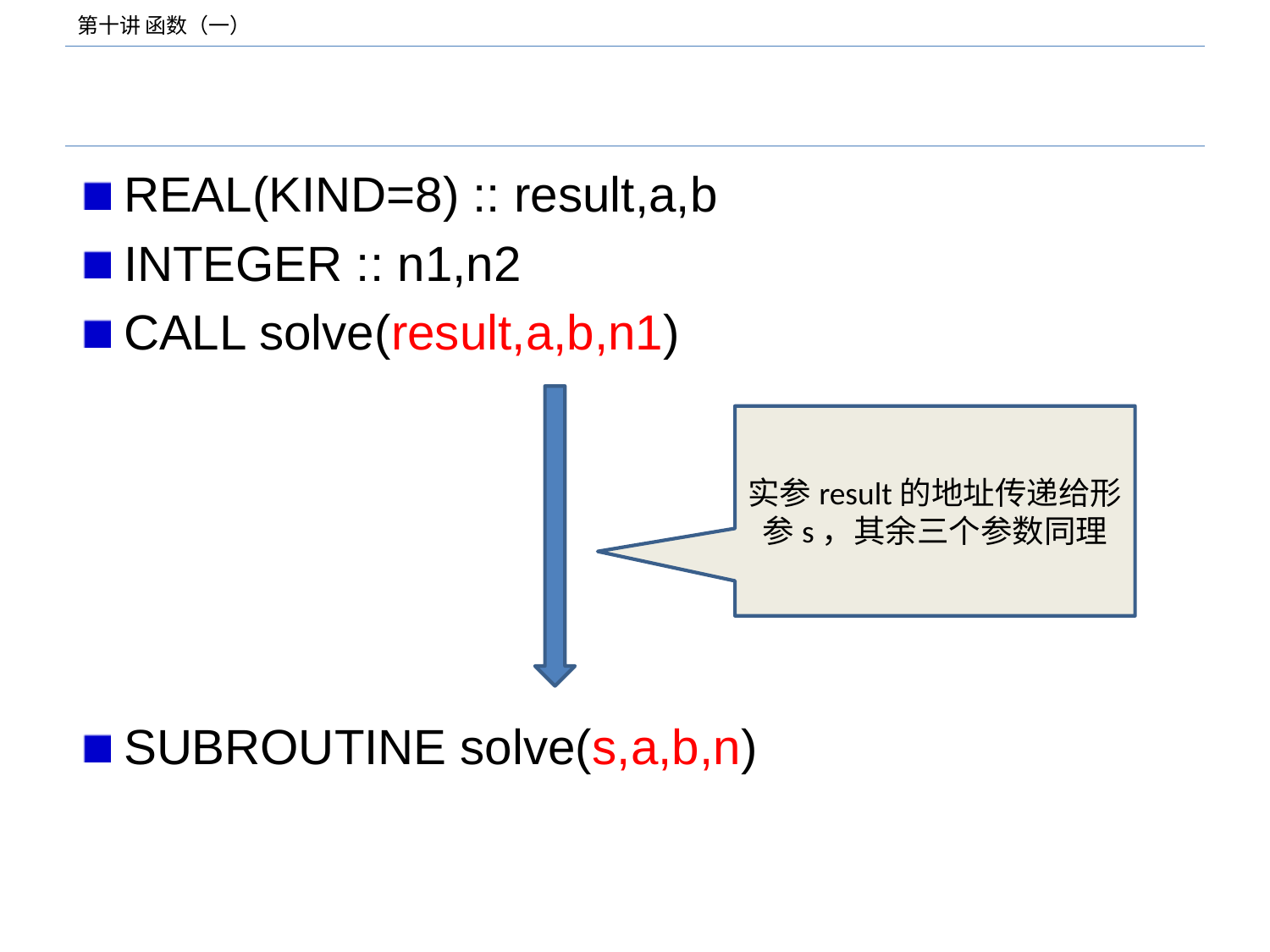

#
REAL(KIND=8) :: result,a,b
INTEGER :: n1,n2
CALL solve(result,a,b,n1)

SUBROUTINE solve(s,a,b,n)

实参result的地址传递给形参s，其余三个参数同理